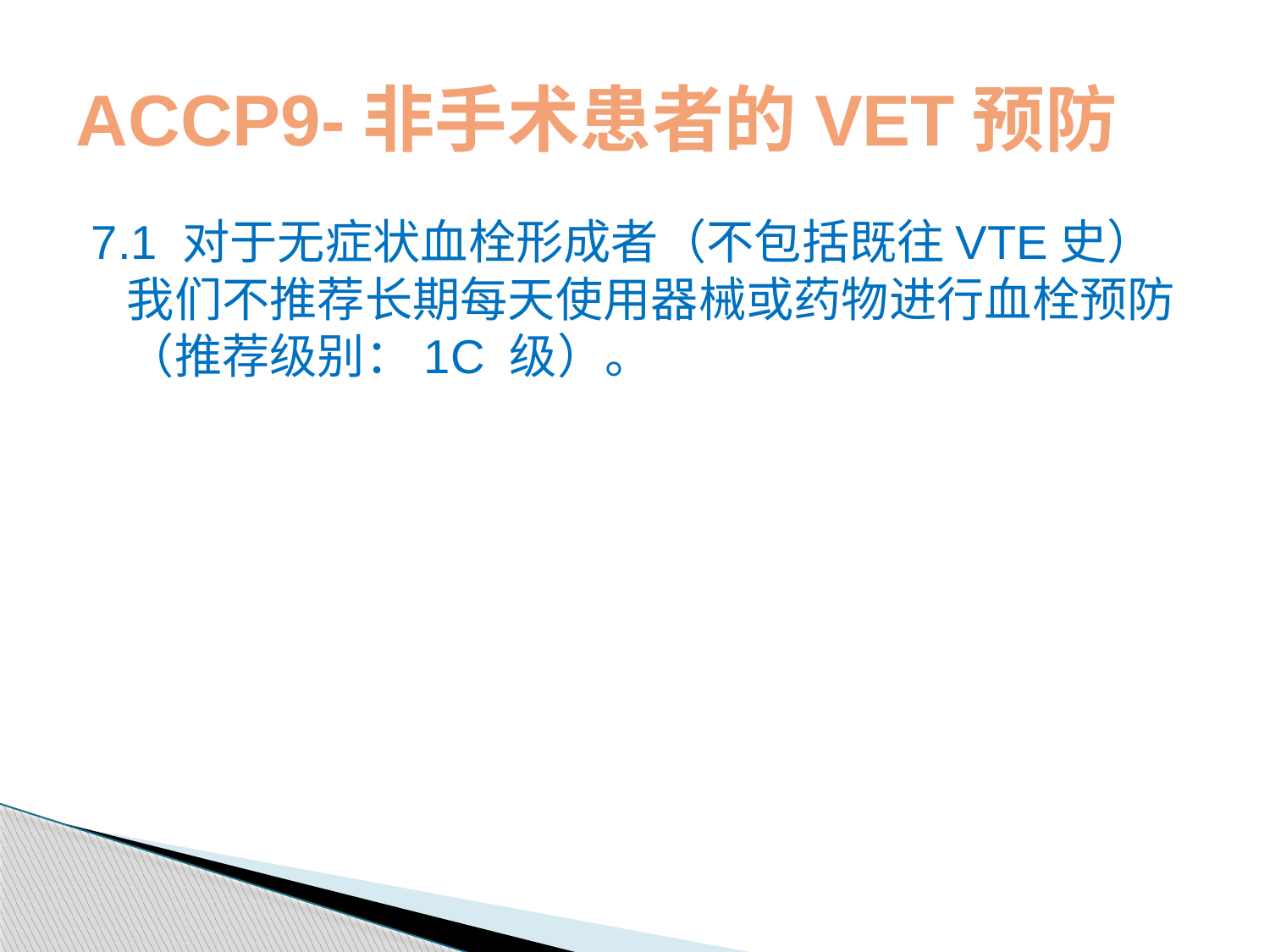

# ACCP9-非手术患者的VET预防
7.1 对于无症状血栓形成者（不包括既往VTE史）我们不推荐长期每天使用器械或药物进行血栓预防（推荐级别：1C 级）。